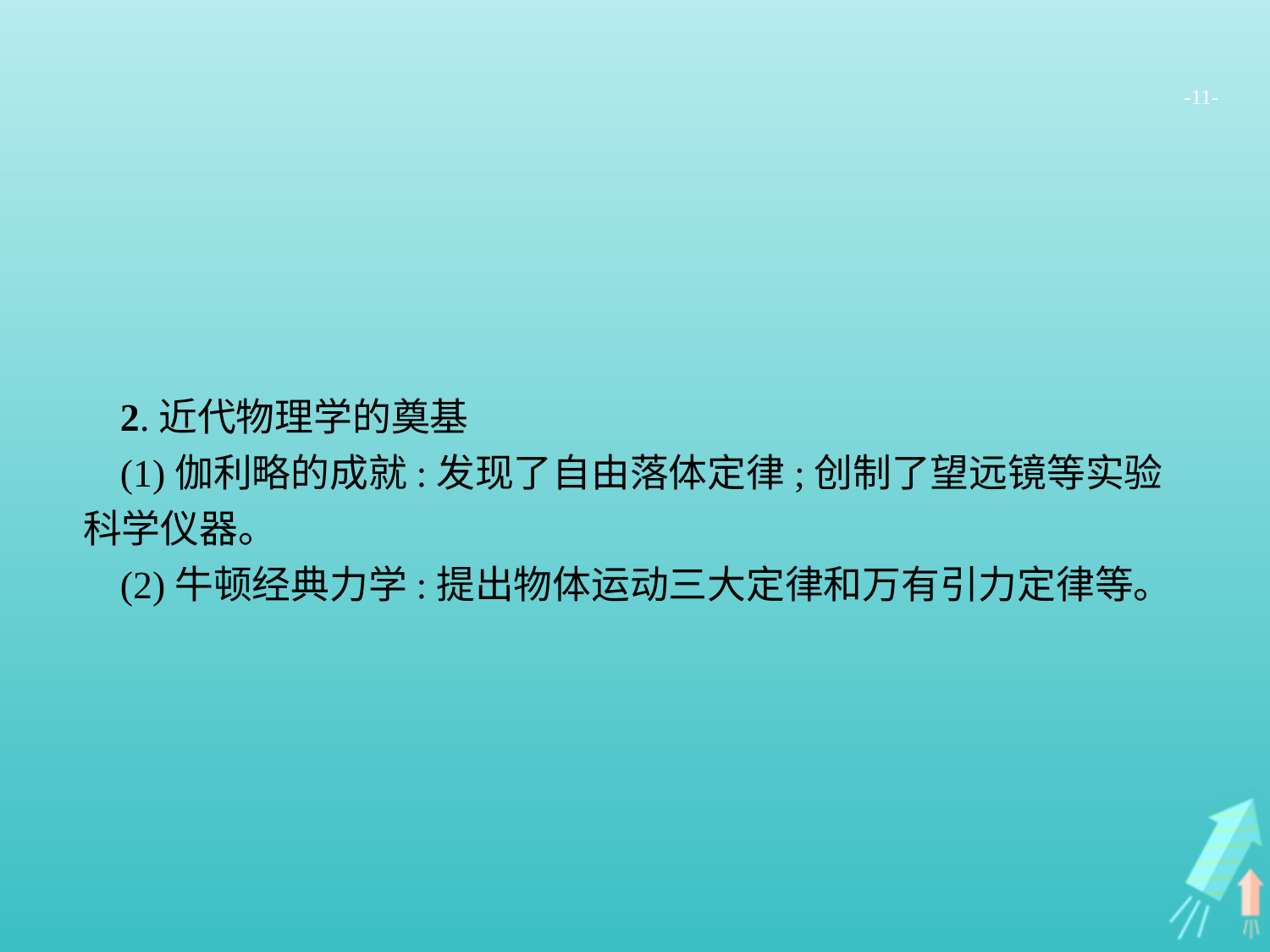

-11-
2.近代物理学的奠基
(1)伽利略的成就:发现了自由落体定律;创制了望远镜等实验科学仪器。
(2)牛顿经典力学:提出物体运动三大定律和万有引力定律等。